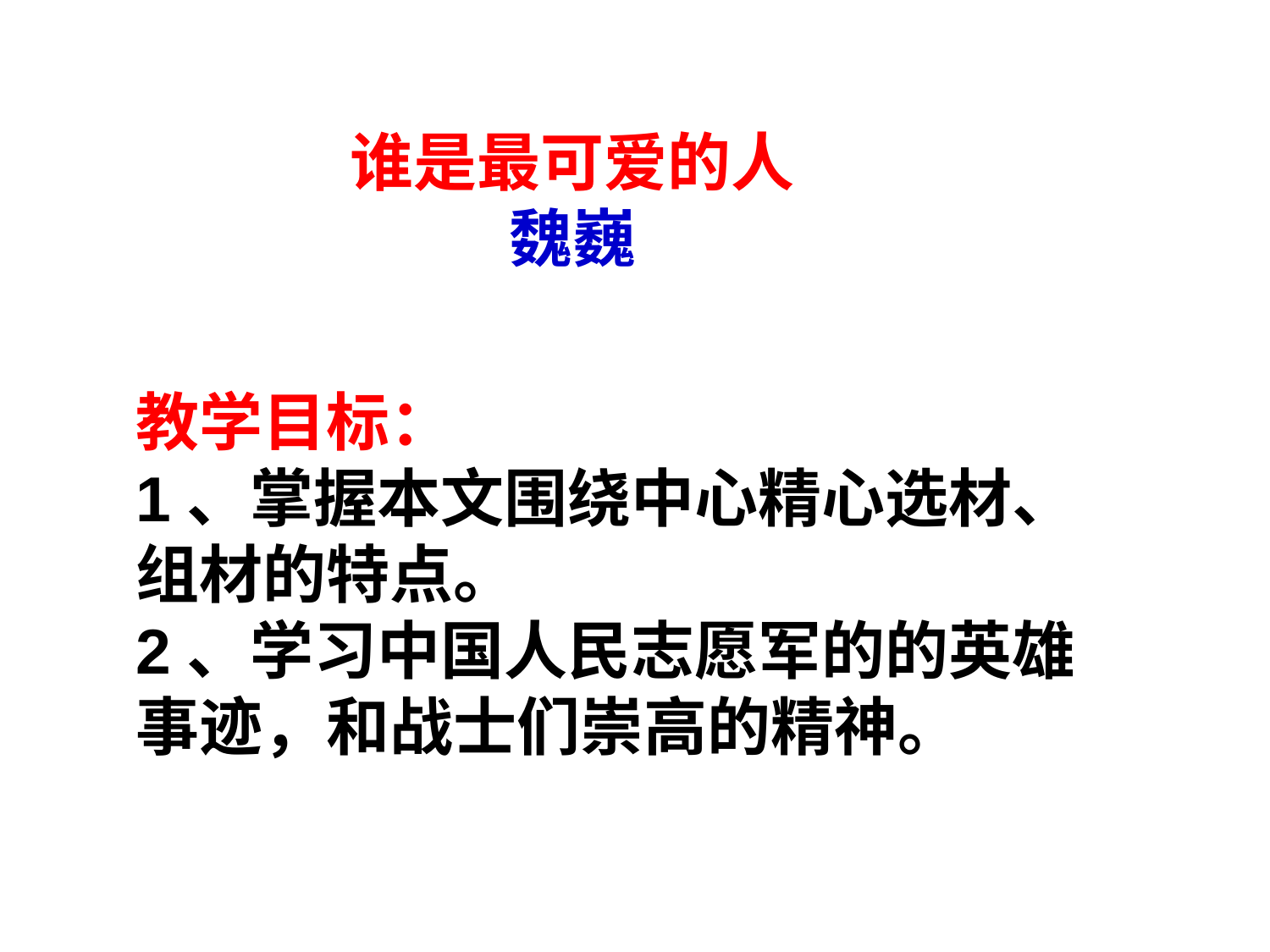

谁是最可爱的人
          魏巍
教学目标：
1、掌握本文围绕中心精心选材、
组材的特点。
2、学习中国人民志愿军的的英雄
事迹，和战士们崇高的精神。